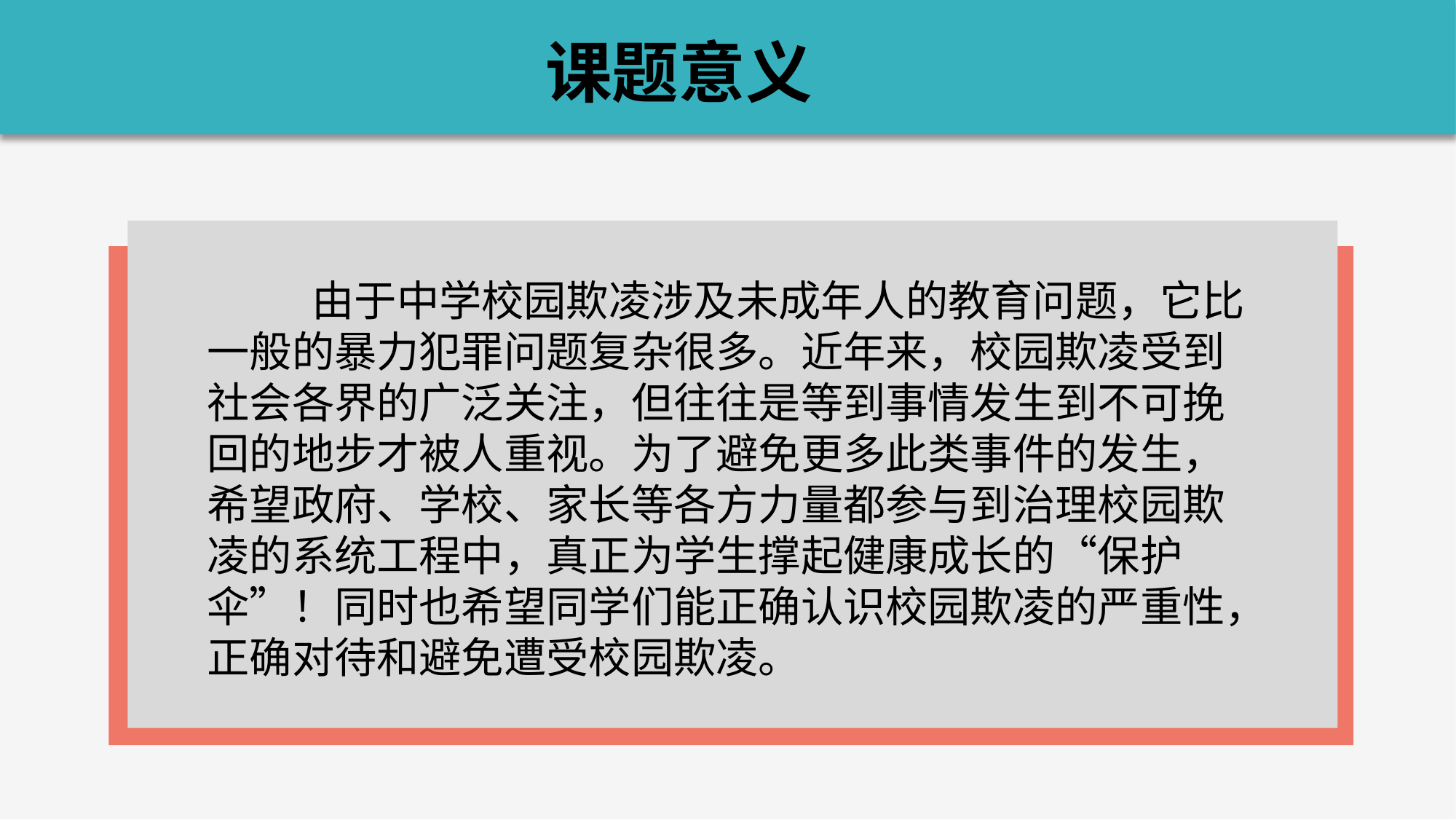

课题意义

          由于中学校园欺凌涉及未成年人的教育问题，它比一般的暴力犯罪问题复杂很多。近年来，校园欺凌受到社会各界的广泛关注，但往往是等到事情发生到不可挽回的地步才被人重视。为了避免更多此类事件的发生，希望政府、学校、家长等各方力量都参与到治理校园欺凌的系统工程中，真正为学生撑起健康成长的“保护伞”！同时也希望同学们能正确认识校园欺凌的严重性，正确对待和避免遭受校园欺凌。